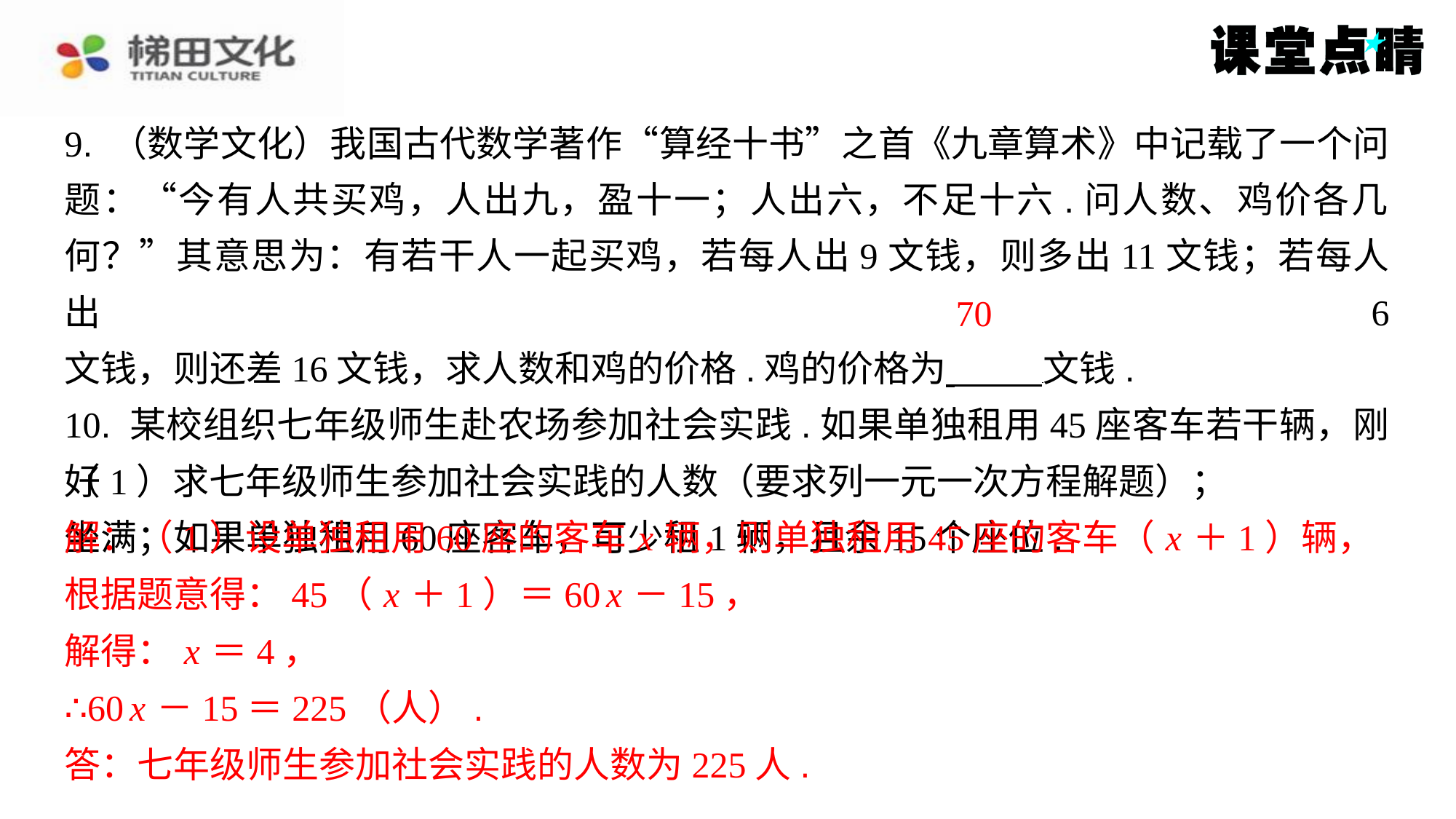

9. （数学文化）我国古代数学著作“算经十书”之首《九章算术》中记载了一个问
题：“今有人共买鸡，人出九，盈十一；人出六，不足十六.问人数、鸡价各几
何？”其意思为：有若干人一起买鸡，若每人出9文钱，则多出11文钱；若每人出6
文钱，则还差16文钱，求人数和鸡的价格.鸡的价格为               文钱.
10. 某校组织七年级师生赴农场参加社会实践.如果单独租用45座客车若干辆，刚好
坐满；如果单独租用60座客车，可少租1辆，且余15个座位.
70
（1）求七年级师生参加社会实践的人数（要求列一元一次方程解题）；
解：（1）设单独租用60座的客车 x 辆，则单独租用45座的客车（ x ＋1）辆，
根据题意得：45（ x ＋1）＝60 x －15，
解得： x ＝4，
∴60 x －15＝225（人）.
答：七年级师生参加社会实践的人数为225人.
解：（1）设单独租用60座的客车 x 辆，则单独租用45座的客车（ x ＋1）辆，
根据题意得：45（ x ＋1）＝60 x －15，
解得： x ＝4，
∴60 x －15＝225（人）.
答：七年级师生参加社会实践的人数为225人.